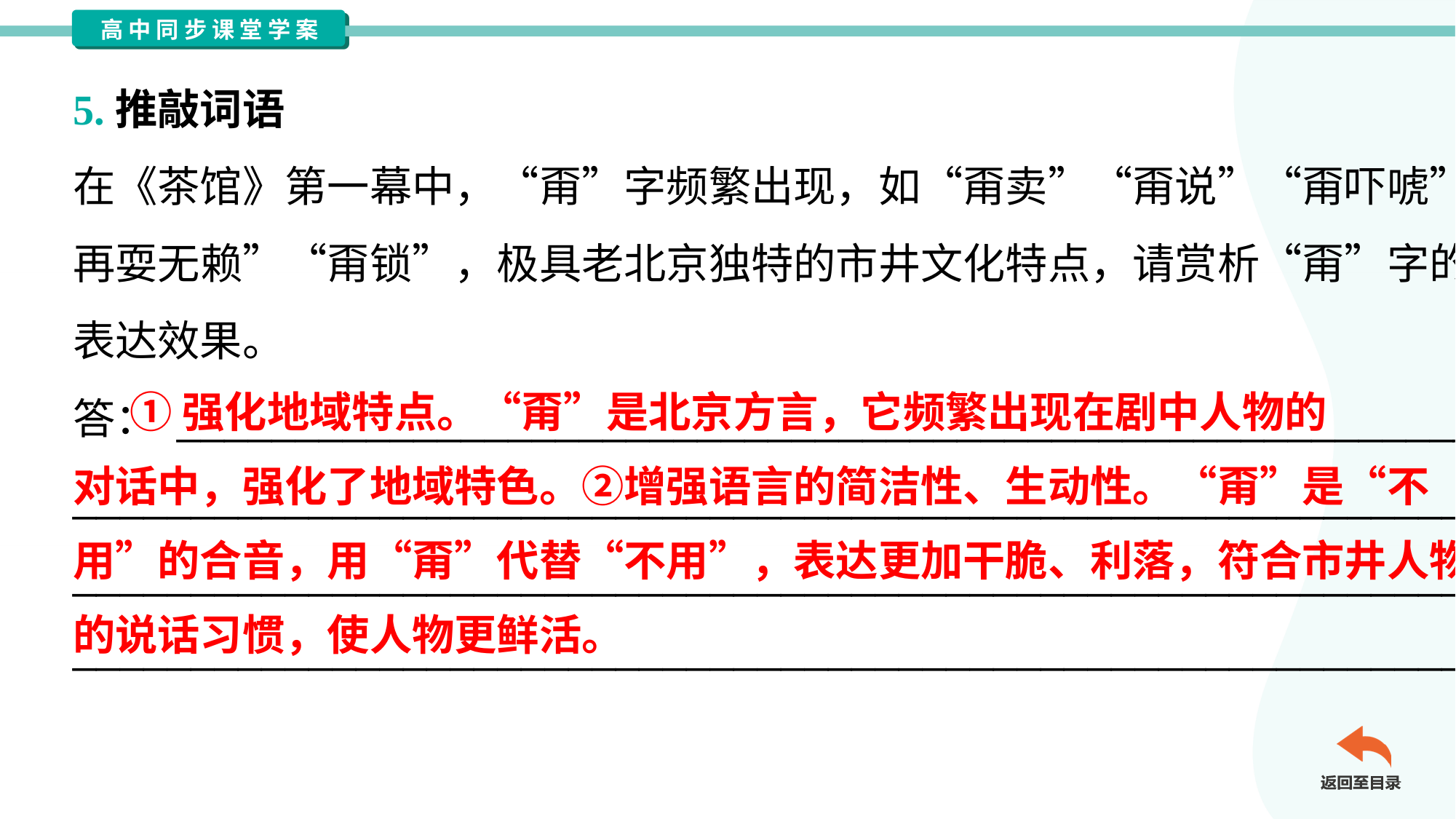

5.推敲词语
在《茶馆》第一幕中，“甭”字频繁出现，如“甭卖”“甭说”“甭吓唬”“甭
再耍无赖”“甭锁”，极具老北京独特的市井文化特点，请赏析“甭”字的
表达效果。
答： ________________________________________________________
_____________________________________________________________
_____________________________________________________________
_____________________________________________________________
      ①强化地域特点。“甭”是北京方言，它频繁出现在剧中人物的
对话中，强化了地域特色。②增强语言的简洁性、生动性。“甭”是“不
用”的合音，用“甭”代替“不用”，表达更加干脆、利落，符合市井人物
的说话习惯，使人物更鲜活。